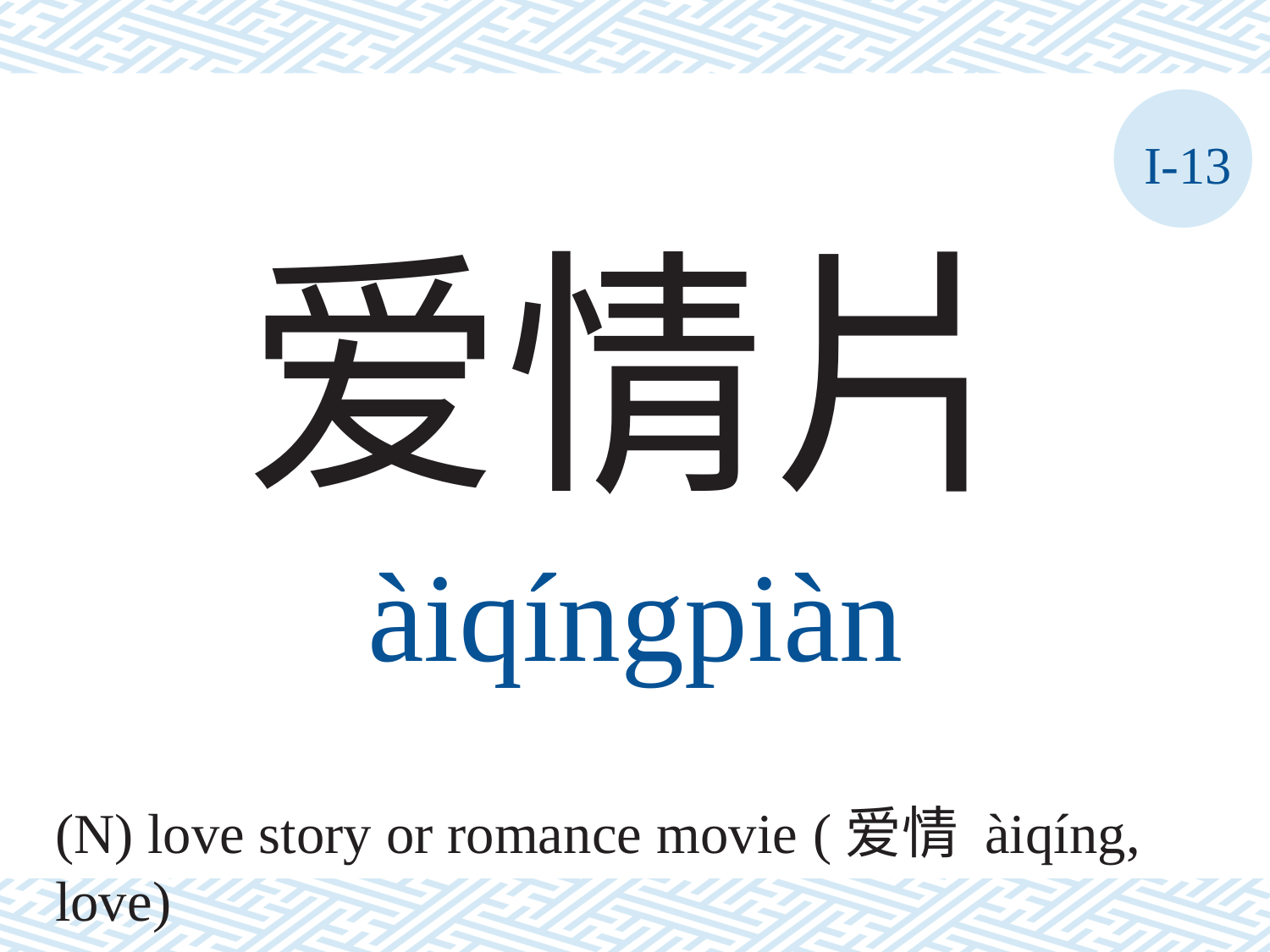

I-13
爱情片
àiqíngpiàn
(N) love story or romance movie (爱情 àiqíng, love)